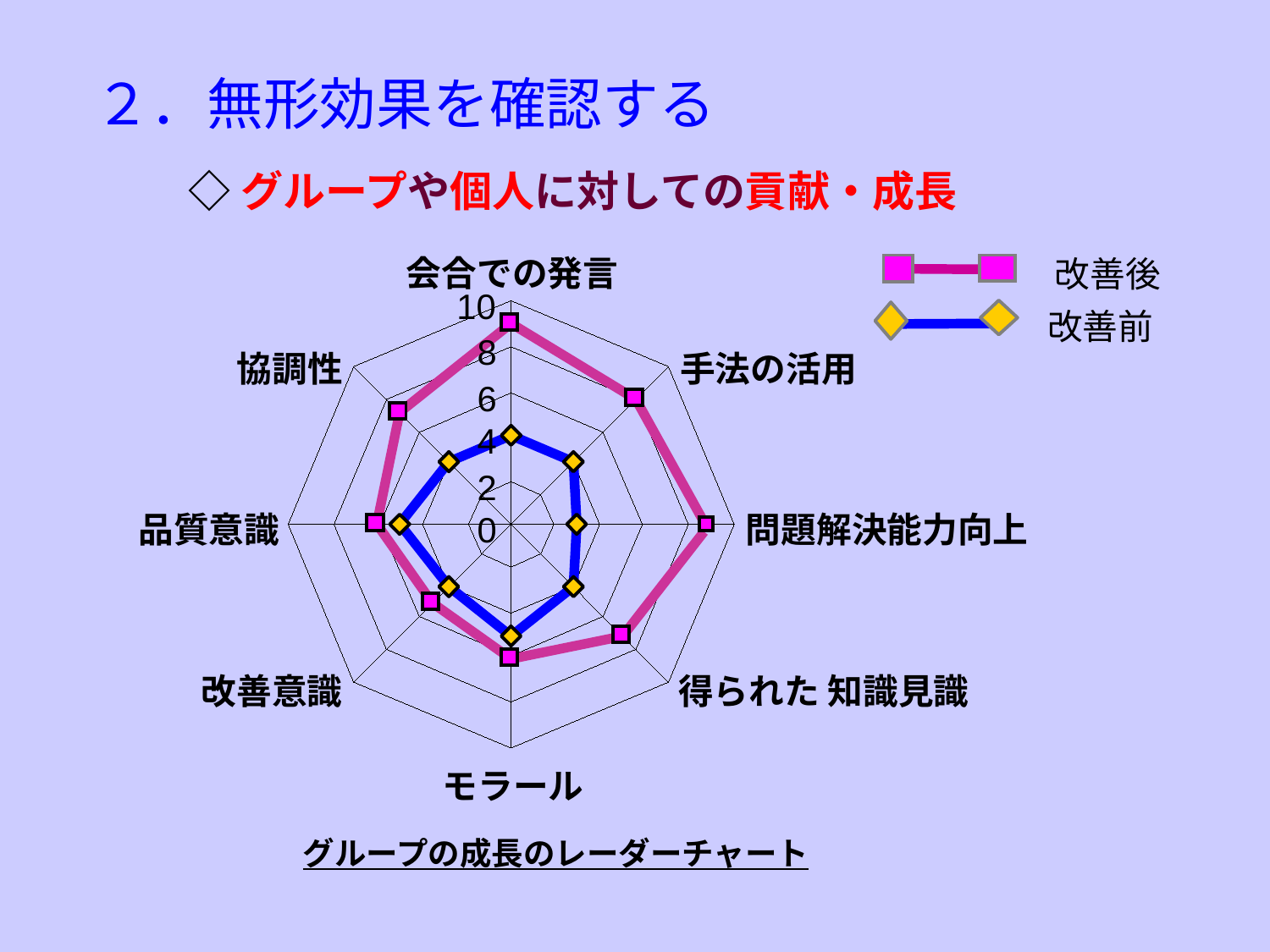

２．無形効果を確認する
◇グループや個人に対しての貢献・成長
改善後

会合での発言
10
改善前

8
協調性

手法の活用

6

4

2

品質意識
0
問題解決能力向上

改善意識
得られた 知識見識

モラール
グループの成長のレーダーチャート